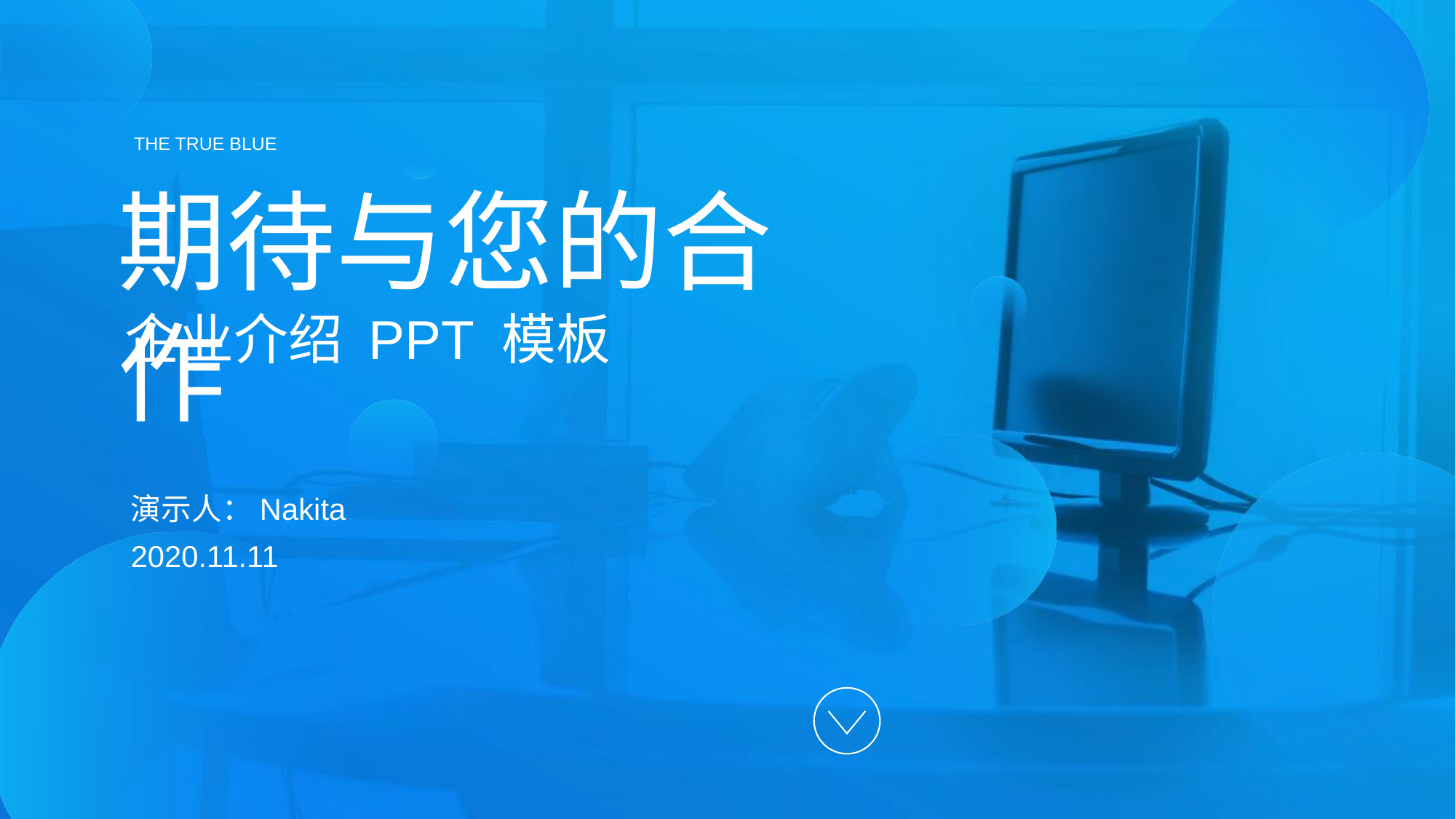

THE TRUE BLUE
期待与您的合作
企业介绍 PPT 模板
演示人：Nakita
2020.11.11